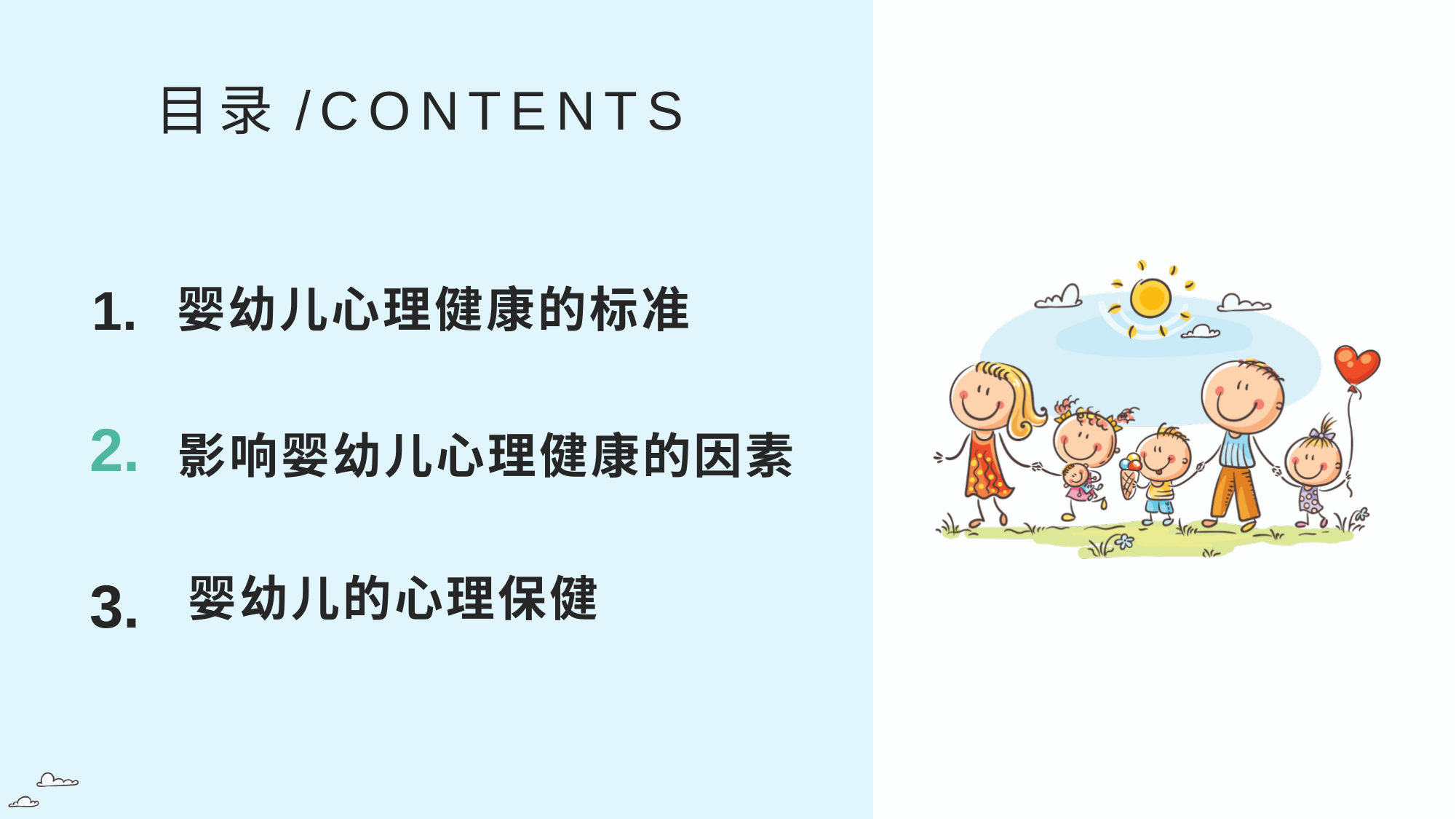

目录/CONTENTS
1.
婴幼儿心理健康的标准
2.
影响婴幼儿心理健康的因素
婴幼儿的心理保健
3.